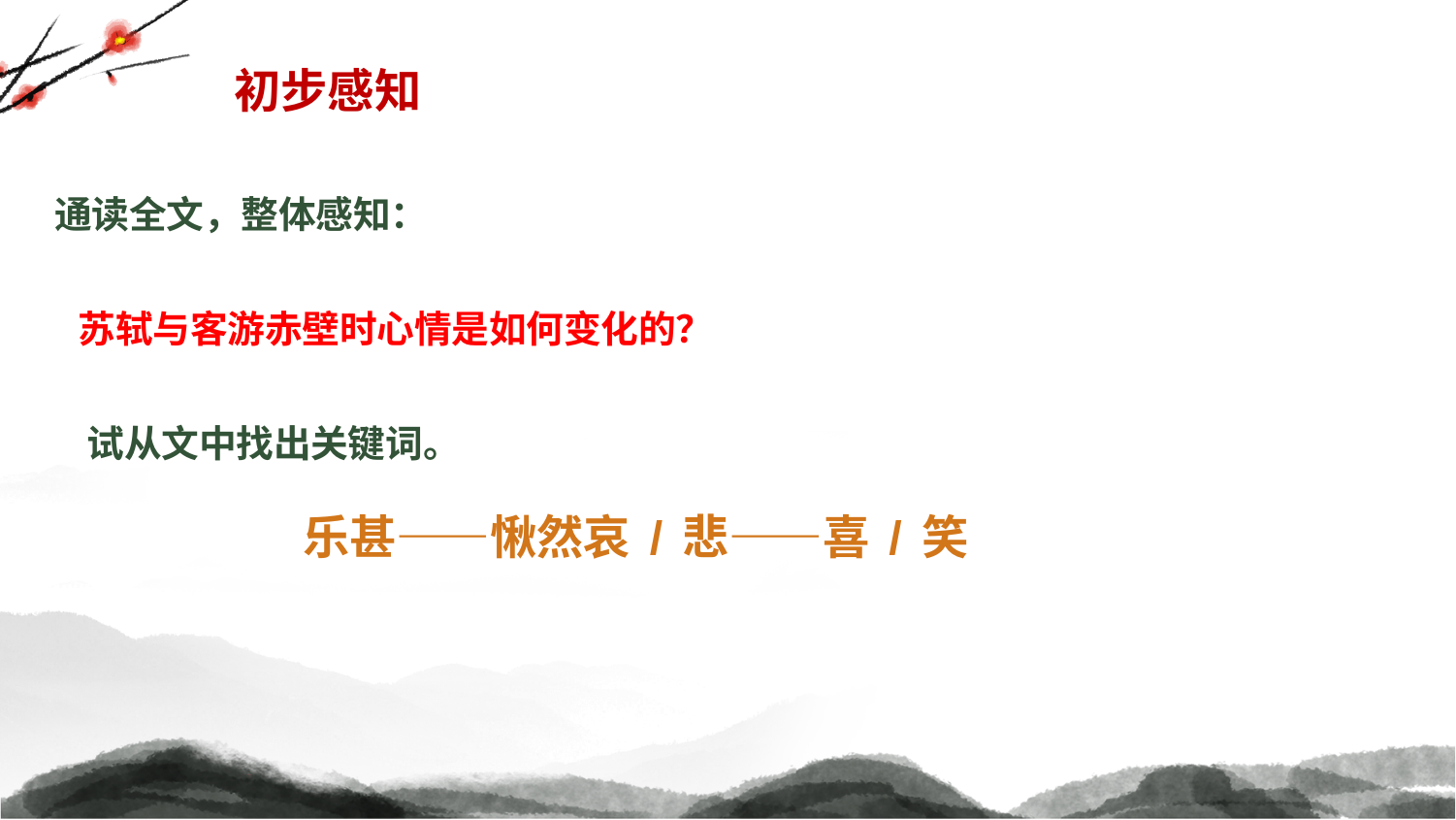

初步感知
通读全文，整体感知：
 苏轼与客游赤壁时心情是如何变化的？
  试从文中找出关键词。

乐甚——愀然哀/悲——喜/笑